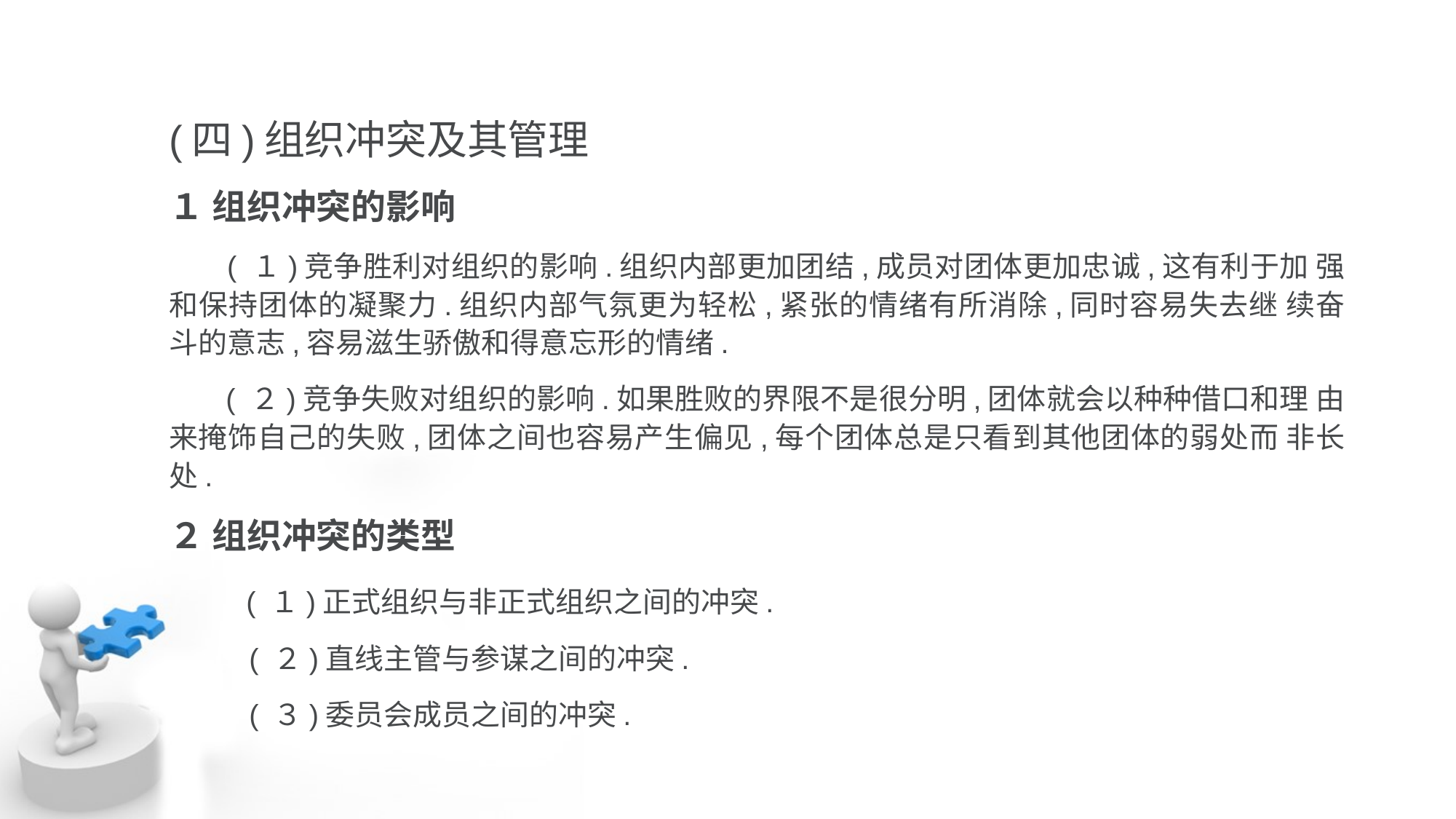

(四)组织冲突及其管理
１ 组织冲突的影响
       ( １)竞争胜利对组织的影响.组织内部更加团结,成员对团体更加忠诚,这有利于加 强和保持团体的凝聚力.组织内部气氛更为轻松,紧张的情绪有所消除,同时容易失去继 续奋斗的意志,容易滋生骄傲和得意忘形的情绪.
       ( ２)竞争失败对组织的影响.如果胜败的界限不是很分明,团体就会以种种借口和理 由来掩饰自己的失败,团体之间也容易产生偏见,每个团体总是只看到其他团体的弱处而 非长处.
２ 组织冲突的类型
        ( １)正式组织与非正式组织之间的冲突.
          ( ２)直线主管与参谋之间的冲突.
          ( ３)委员会成员之间的冲突.